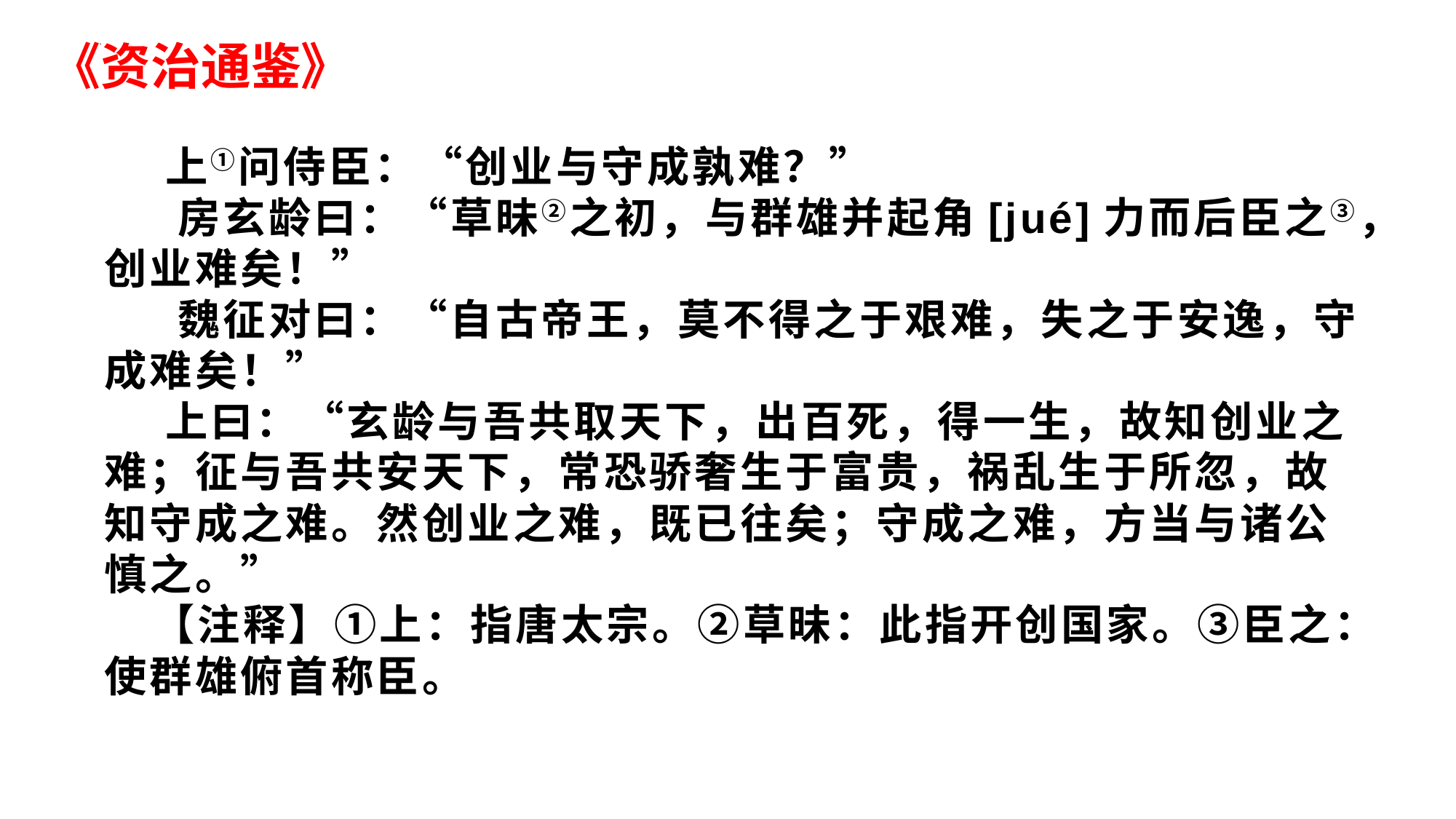

《资治通鉴》
    上①问侍臣：“创业与守成孰难？”
     房玄龄曰：“草昧②之初，与群雄并起角[jué]力而后臣之③，创业难矣！”
     魏征对曰：“自古帝王，莫不得之于艰难，失之于安逸，守成难矣！”
    上曰：“玄龄与吾共取天下，出百死，得一生，故知创业之难；征与吾共安天下，常恐骄奢生于富贵，祸乱生于所忽，故知守成之难。然创业之难，既已往矣；守成之难，方当与诸公慎之。”
   【注释】①上：指唐太宗。②草昧：此指开创国家。③臣之：使群雄俯首称臣。